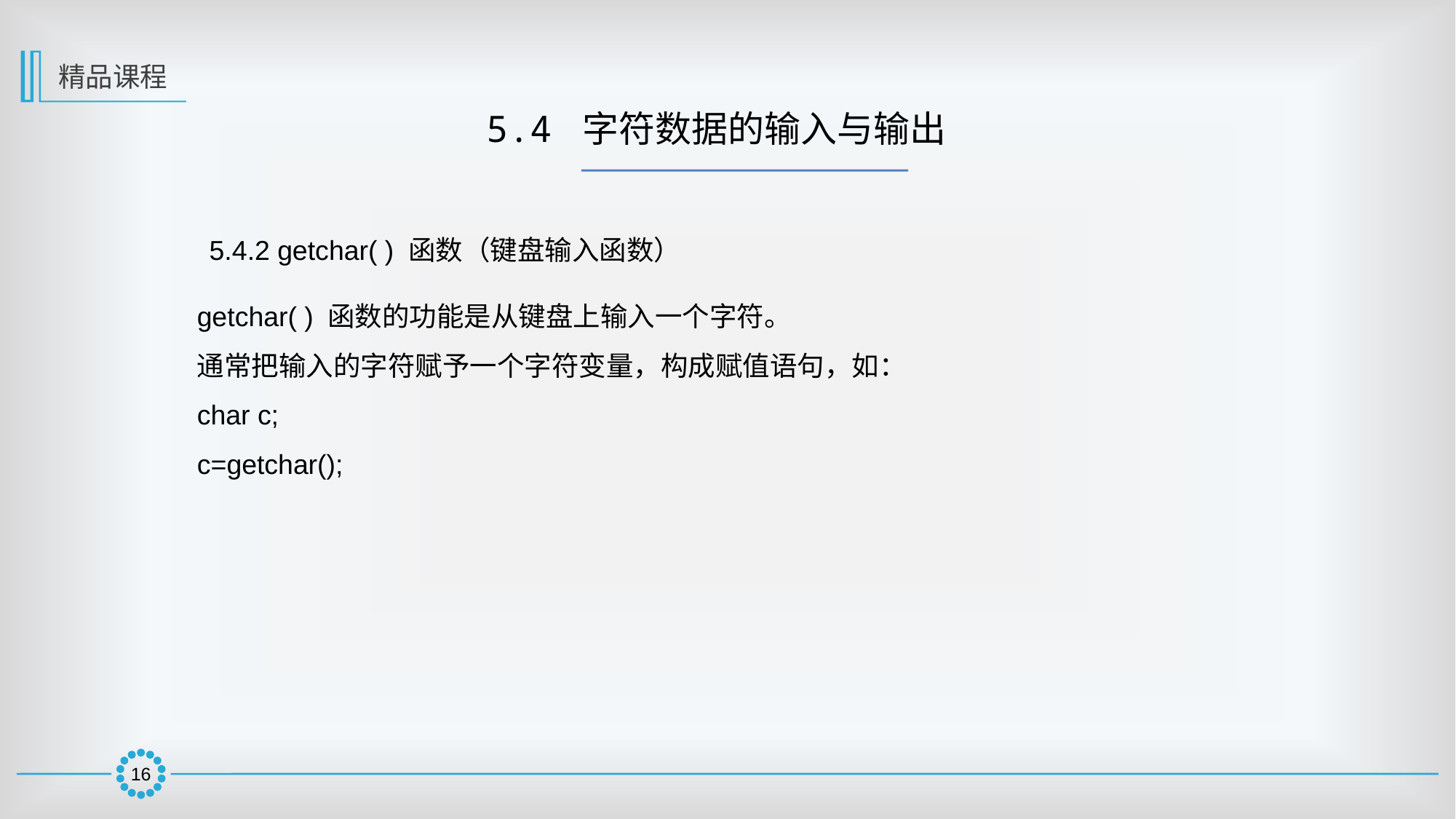

精品课程
5.4 字符数据的输入与输出

5.4.2 getchar( ) 函数（键盘输入函数）
getchar( ) 函数的功能是从键盘上输入一个字符。
通常把输入的字符赋予一个字符变量，构成赋值语句，如：
char c;
c=getchar();

16